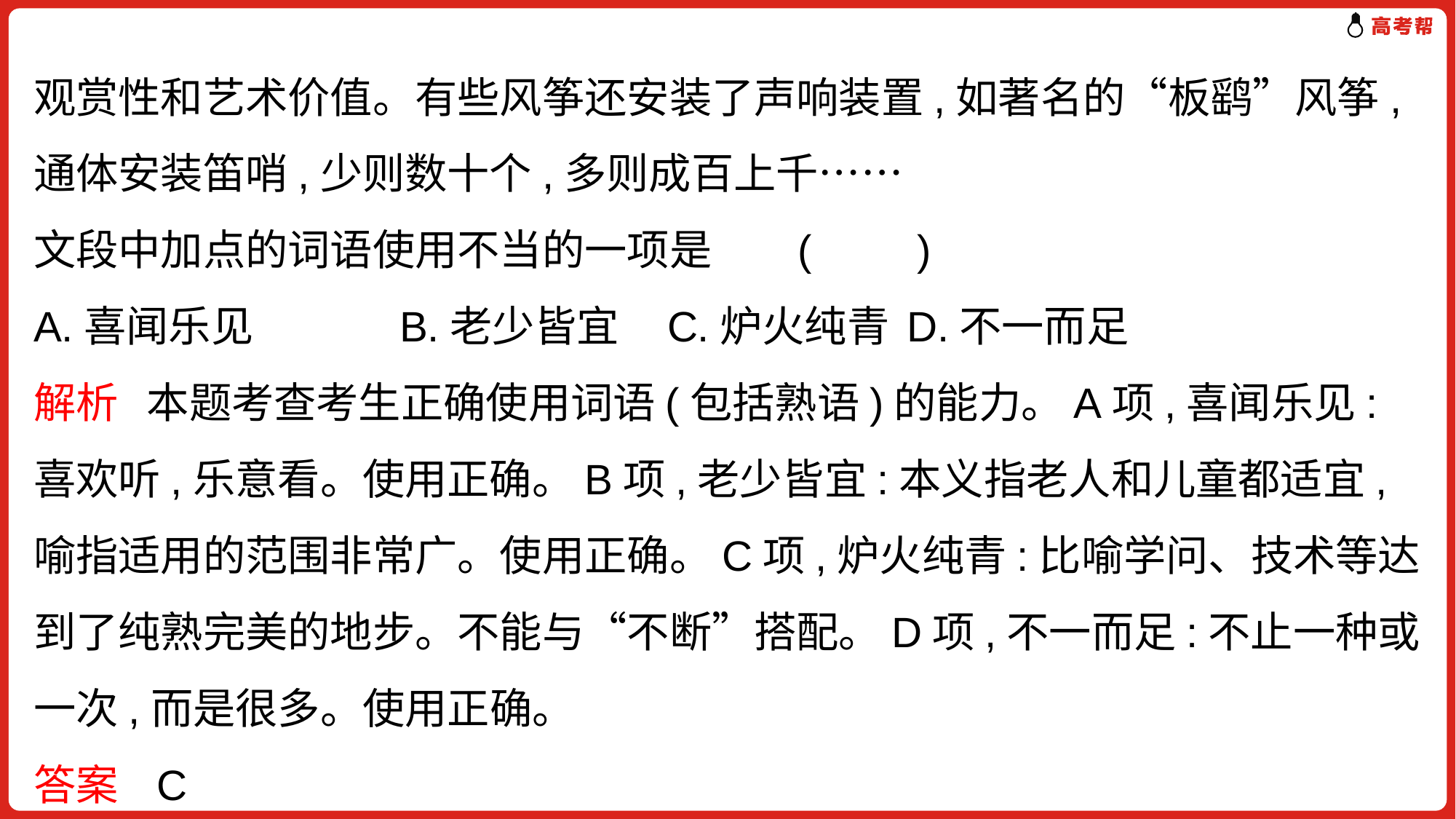

观赏性和艺术价值。有些风筝还安装了声响装置,如著名的“板鹞”风筝,通体安装笛哨,少则数十个,多则成百上千……
文段中加点的词语使用不当的一项是	(　　)
A.喜闻乐见	   B.老少皆宜    C.炉火纯青	D.不一而足
解析   本题考查考生正确使用词语(包括熟语)的能力。A项,喜闻乐见:喜欢听,乐意看。使用正确。B项,老少皆宜:本义指老人和儿童都适宜,喻指适用的范围非常广。使用正确。C项,炉火纯青:比喻学问、技术等达到了纯熟完美的地步。不能与“不断”搭配。D项,不一而足:不止一种或一次,而是很多。使用正确。
答案   C